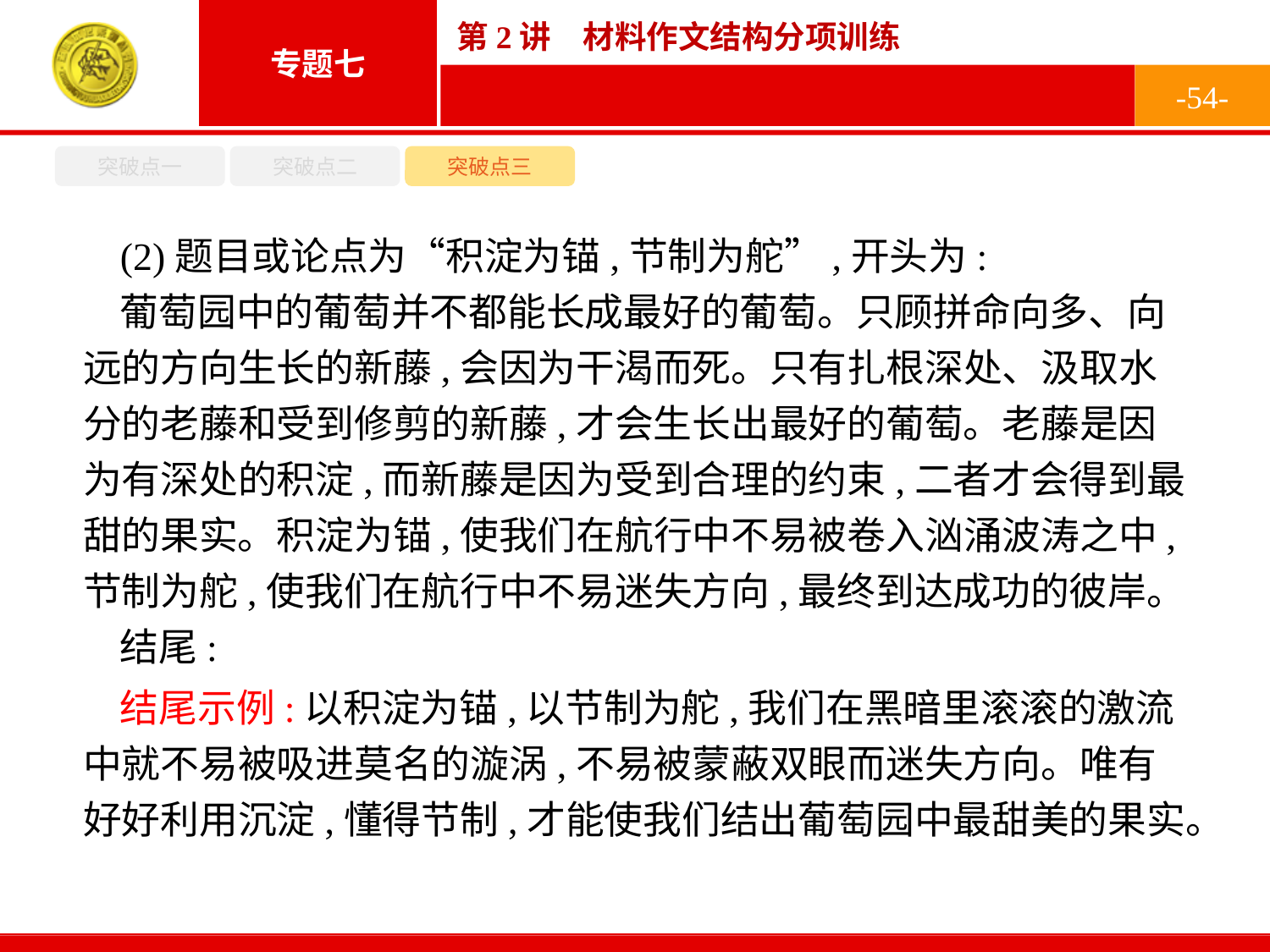

-54-
突破点一
突破点二
突破点三
(2)题目或论点为“积淀为锚,节制为舵”,开头为:
葡萄园中的葡萄并不都能长成最好的葡萄。只顾拼命向多、向远的方向生长的新藤,会因为干渴而死。只有扎根深处、汲取水分的老藤和受到修剪的新藤,才会生长出最好的葡萄。老藤是因为有深处的积淀,而新藤是因为受到合理的约束,二者才会得到最甜的果实。积淀为锚,使我们在航行中不易被卷入汹涌波涛之中,节制为舵,使我们在航行中不易迷失方向,最终到达成功的彼岸。
结尾:
结尾示例:以积淀为锚,以节制为舵,我们在黑暗里滚滚的激流中就不易被吸进莫名的漩涡,不易被蒙蔽双眼而迷失方向。唯有好好利用沉淀,懂得节制,才能使我们结出葡萄园中最甜美的果实。